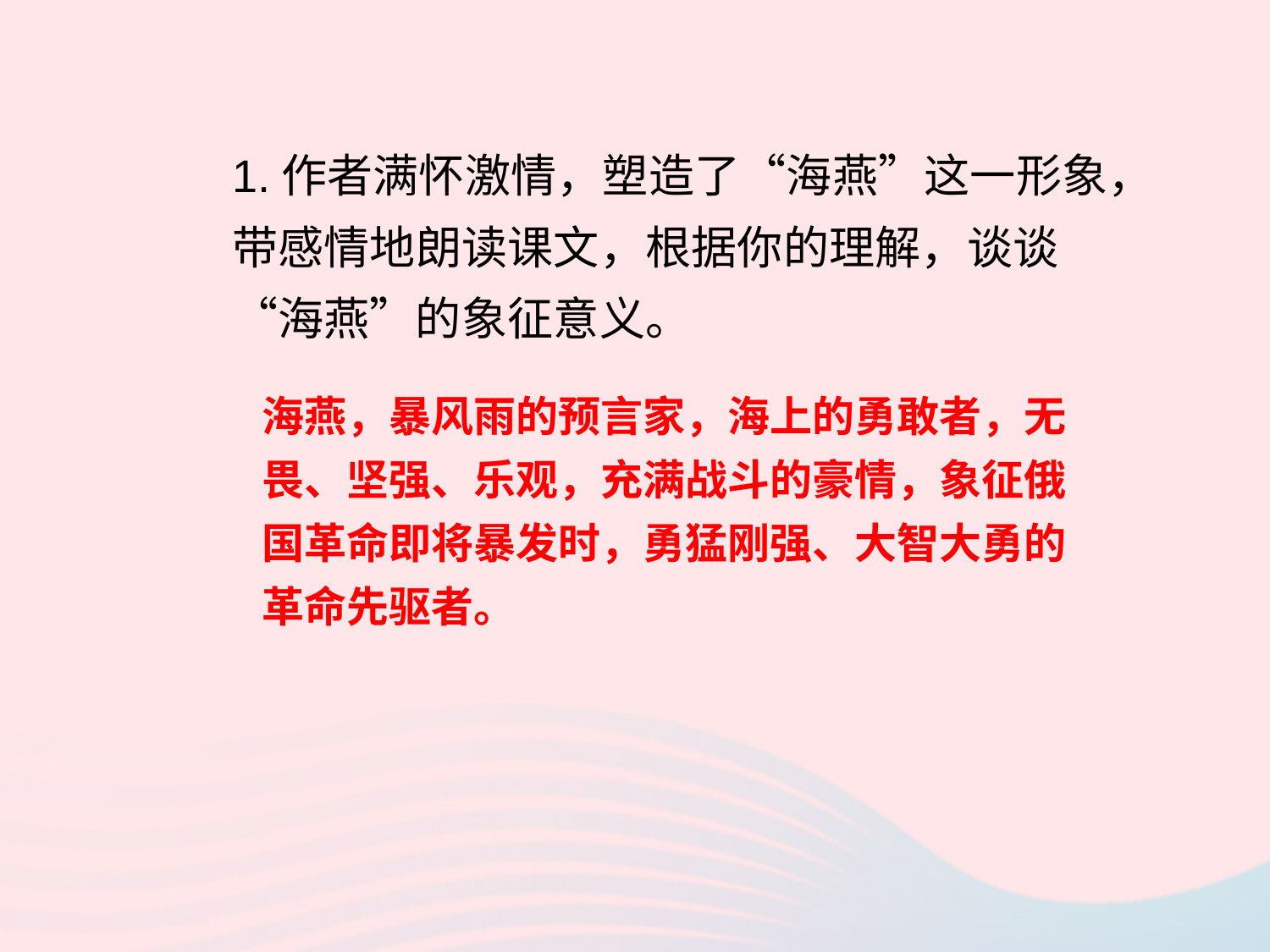

1.作者满怀激情，塑造了“海燕”这一形象，带感情地朗读课文，根据你的理解，谈谈“海燕”的象征意义。
海燕，暴风雨的预言家，海上的勇敢者，无畏、坚强、乐观，充满战斗的豪情，象征俄国革命即将暴发时，勇猛刚强、大智大勇的革命先驱者。